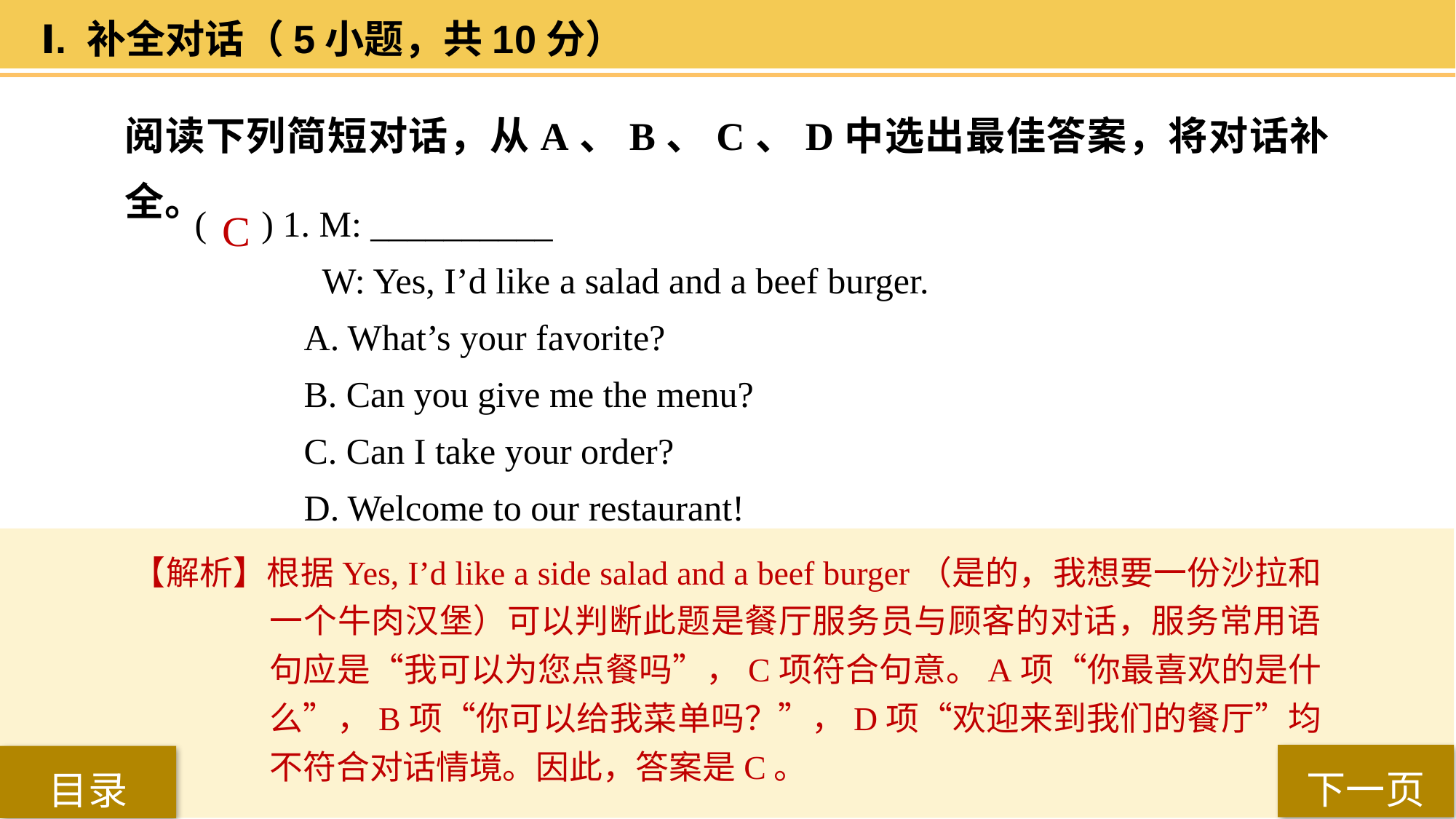

Ⅰ. 补全对话（5小题，共10分）
阅读下列简短对话，从A、B、C、D中选出最佳答案，将对话补全。
(      ) 1. M: __________
  W: Yes, I’d like a salad and a beef burger.
A. What’s your favorite?
B. Can you give me the menu?
C. Can I take your order?
D. Welcome to our restaurant!
 C
【解析】根据Yes, I’d like a side salad and a beef burger（是的，我想要一份沙拉和一个牛肉汉堡）可以判断此题是餐厅服务员与顾客的对话，服务常用语句应是“我可以为您点餐吗”，C项符合句意。A项“你最喜欢的是什么”，B项“你可以给我菜单吗？”，D项“欢迎来到我们的餐厅”均不符合对话情境。因此，答案是C。